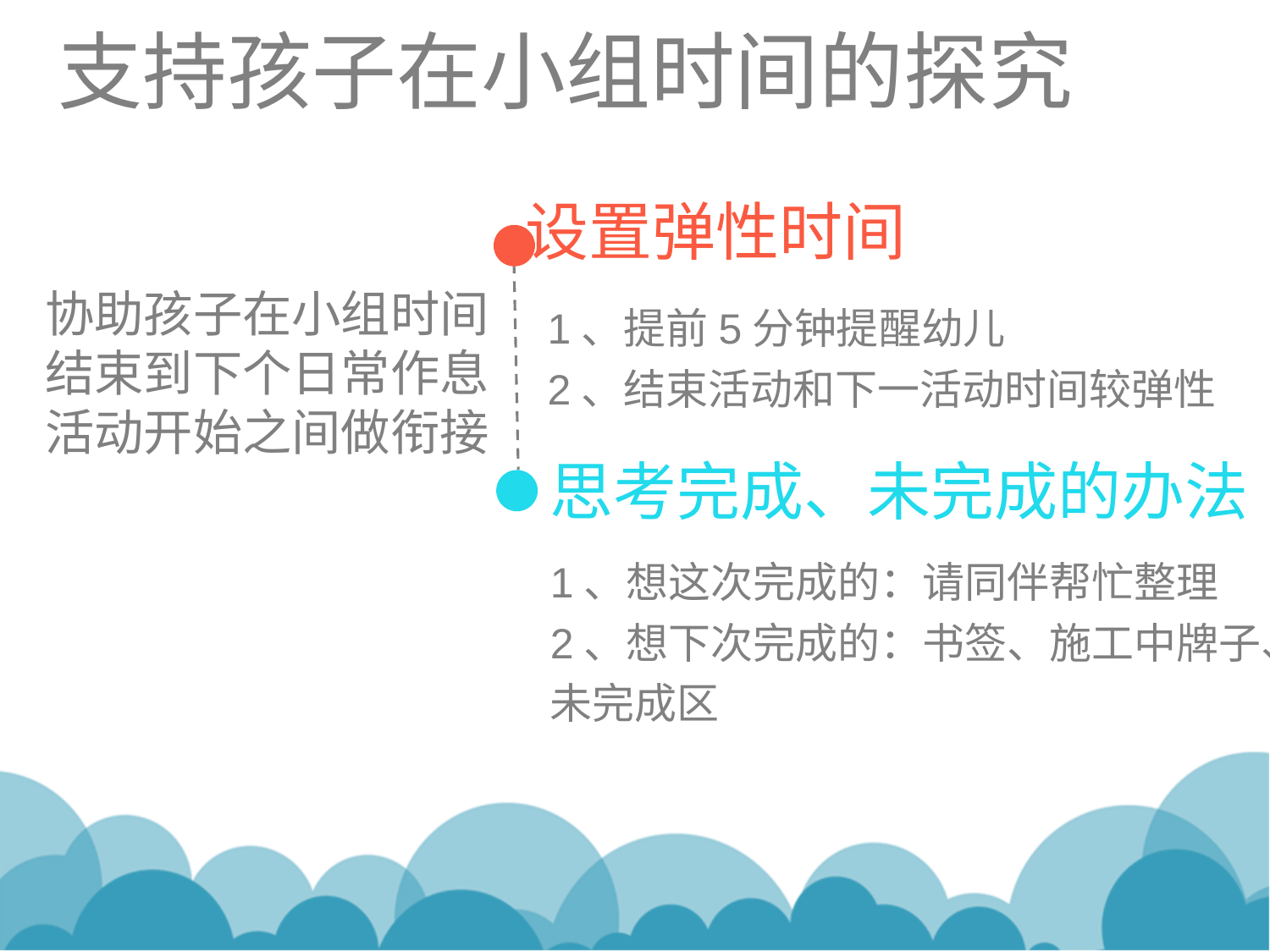

支持孩子在小组时间的探究
设置弹性时间

协助孩子在小组时间结束到下个日常作息活动开始之间做衔接
1、提前5分钟提醒幼儿
2、结束活动和下一活动时间较弹性

思考完成、未完成的办法
1、想这次完成的：请同伴帮忙整理
2、想下次完成的：书签、施工中牌子、未完成区